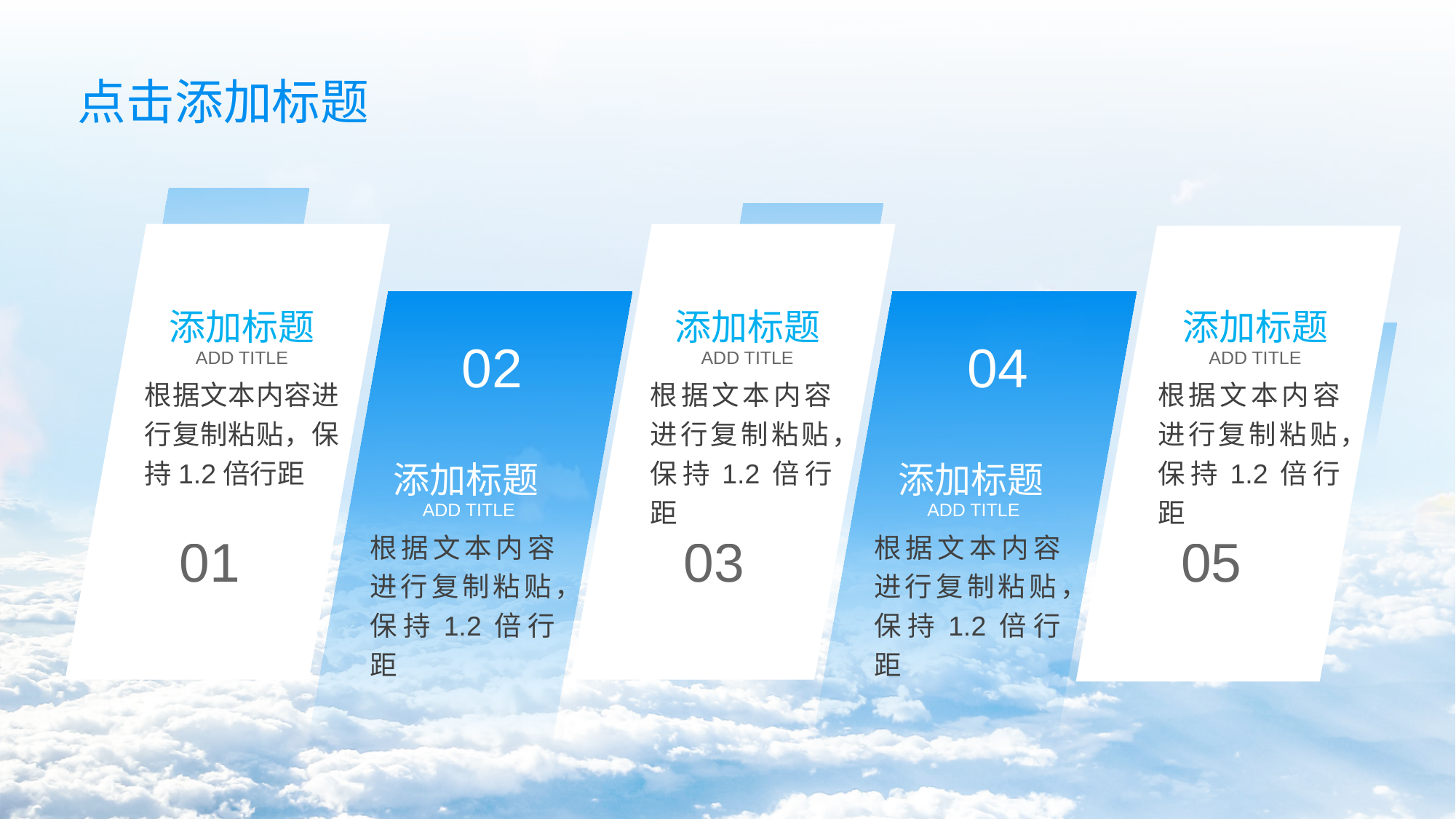

点击添加标题

添加标题
ADD TITLE
根据文本内容进行复制粘贴，保持1.2倍行距
01

添加标题
ADD TITLE
根据文本内容进行复制粘贴，保持1.2倍行距
03

添加标题
ADD TITLE
根据文本内容进行复制粘贴，保持1.2倍行距
05

02
添加标题
ADD TITLE
根据文本内容进行复制粘贴，保持1.2倍行距

04
添加标题
ADD TITLE
根据文本内容进行复制粘贴，保持1.2倍行距